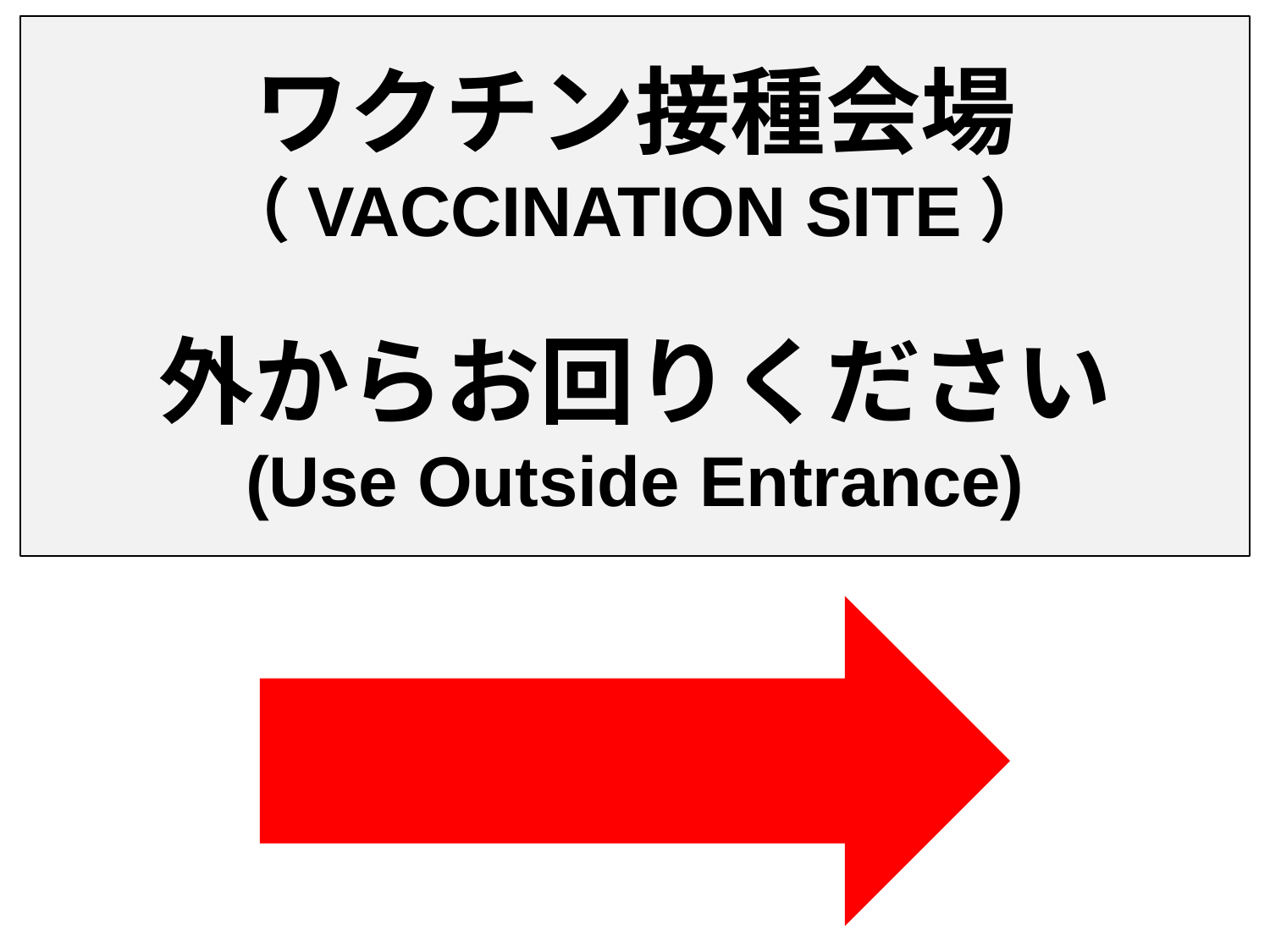

ワクチン接種会場
（VACCINATION SITE）

外からお回りください
(Use Outside Entrance)